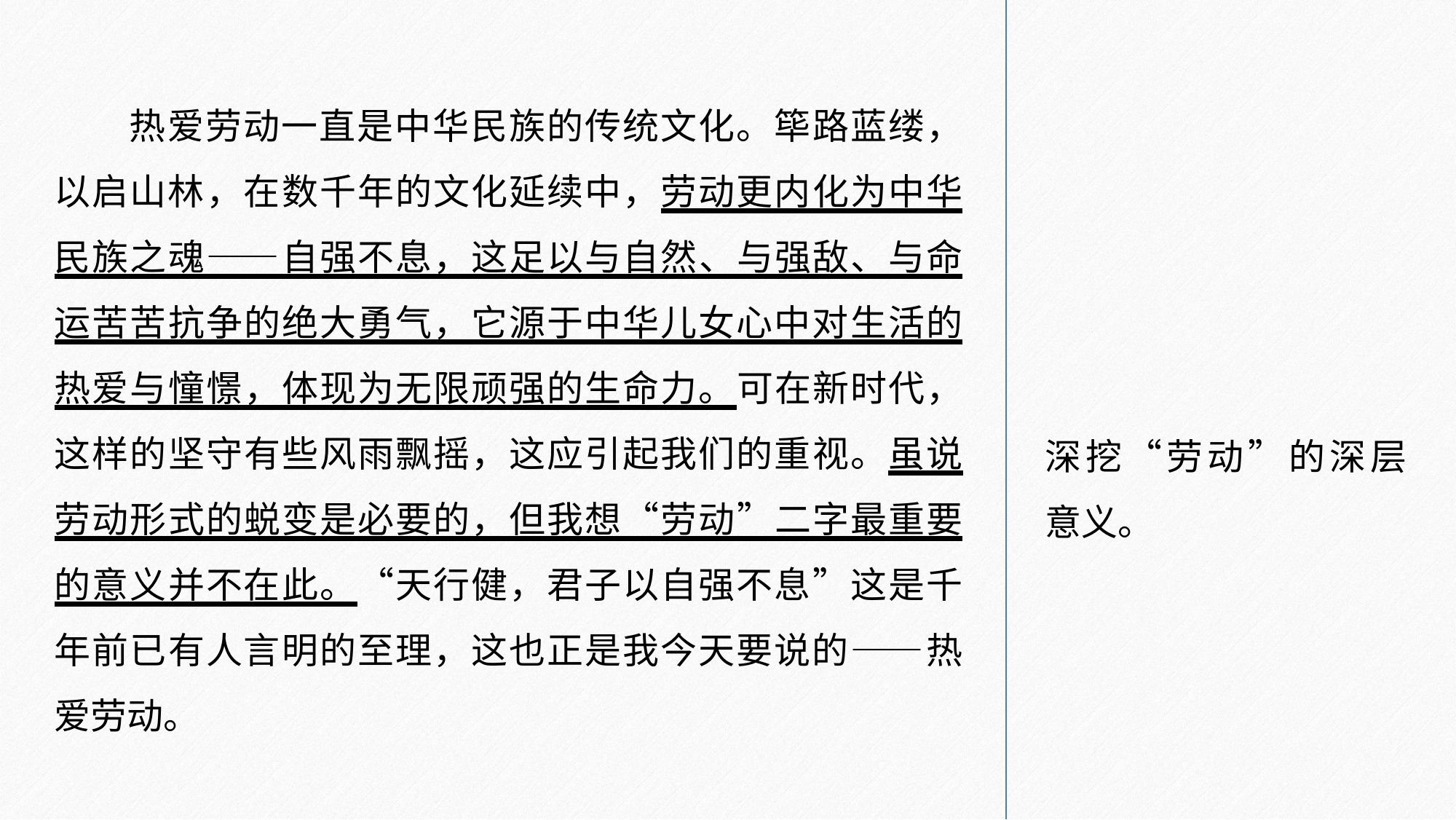

热爱劳动一直是中华民族的传统文化。筚路蓝缕，以启山林，在数千年的文化延续中，劳动更内化为中华民族之魂——自强不息，这足以与自然、与强敌、与命运苦苦抗争的绝大勇气，它源于中华儿女心中对生活的热爱与憧憬，体现为无限顽强的生命力。可在新时代，这样的坚守有些风雨飘摇，这应引起我们的重视。虽说劳动形式的蜕变是必要的，但我想“劳动”二字最重要的意义并不在此。“天行健，君子以自强不息”这是千年前已有人言明的至理，这也正是我今天要说的——热爱劳动。
深挖“劳动”的深层意义。